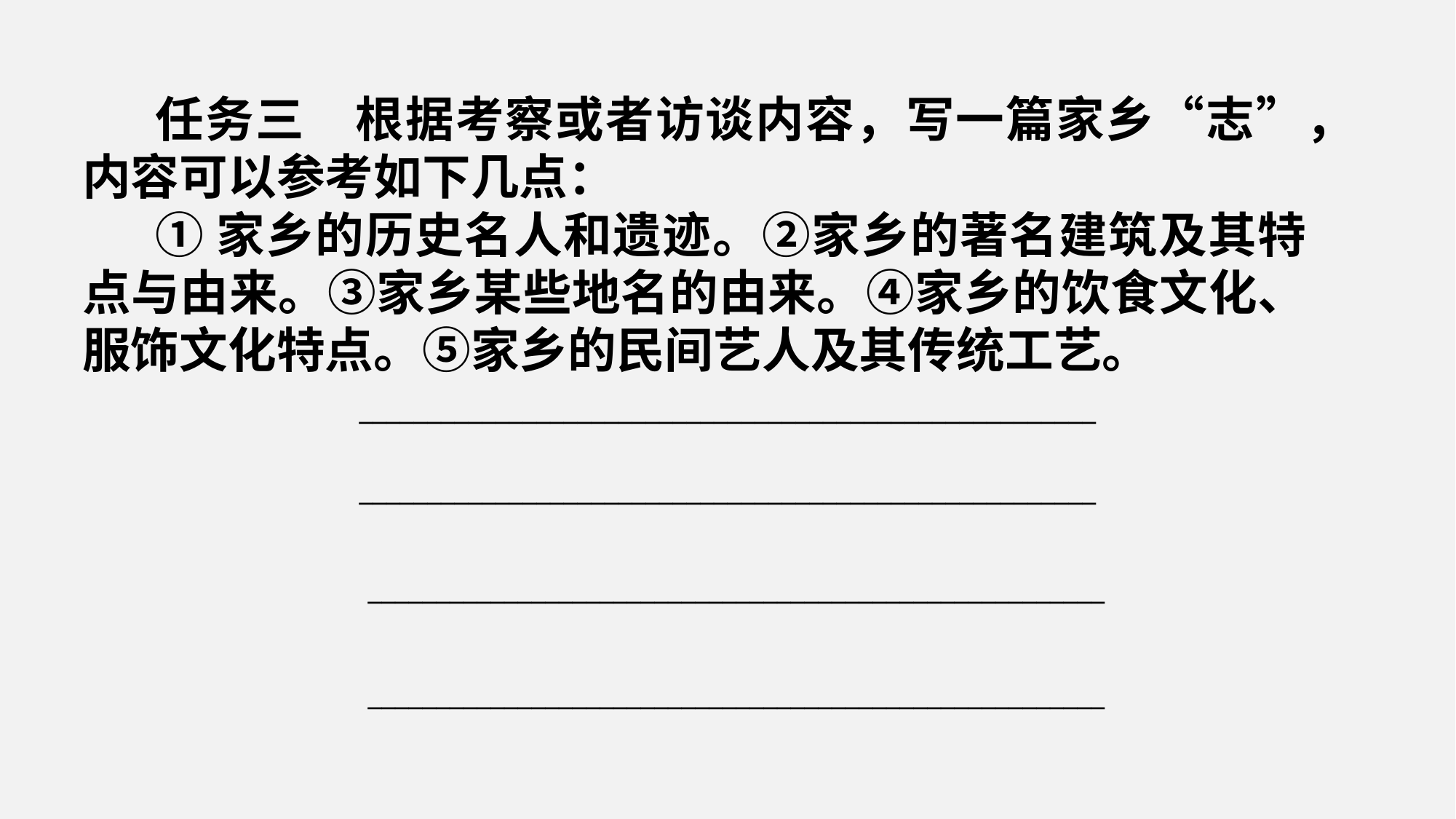

任务三　根据考察或者访谈内容，写一篇家乡“志”，内容可以参考如下几点：
①家乡的历史名人和遗迹。②家乡的著名建筑及其特点与由来。③家乡某些地名的由来。④家乡的饮食文化、服饰文化特点。⑤家乡的民间艺人及其传统工艺。
______________________________________________________
______________________________________________________
______________________________________________________
______________________________________________________